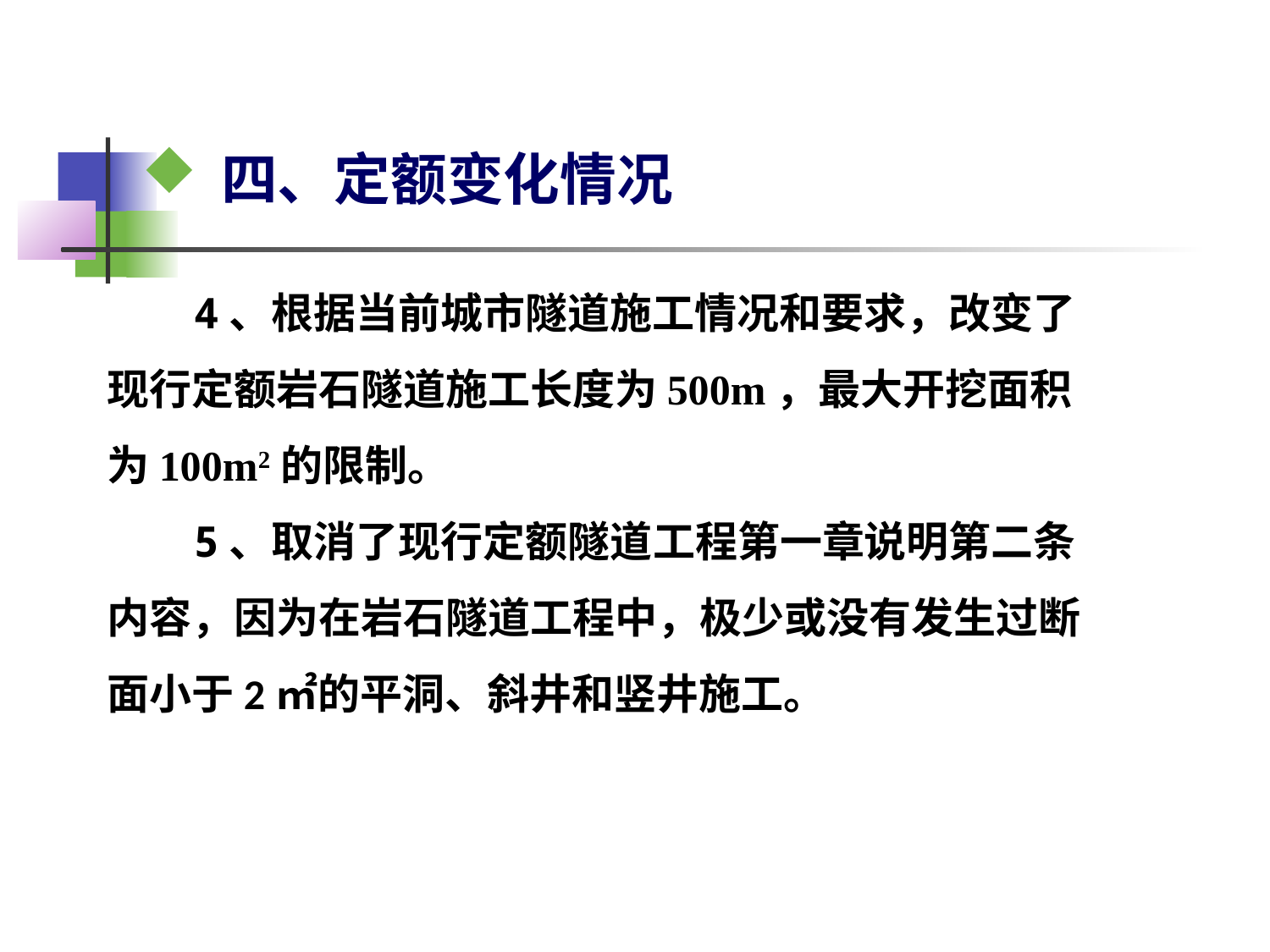

# 四、定额变化情况
 4、根据当前城市隧道施工情况和要求，改变了现行定额岩石隧道施工长度为500m，最大开挖面积为100m2的限制。
 5、取消了现行定额隧道工程第一章说明第二条内容，因为在岩石隧道工程中，极少或没有发生过断面小于2㎡的平洞、斜井和竖井施工。